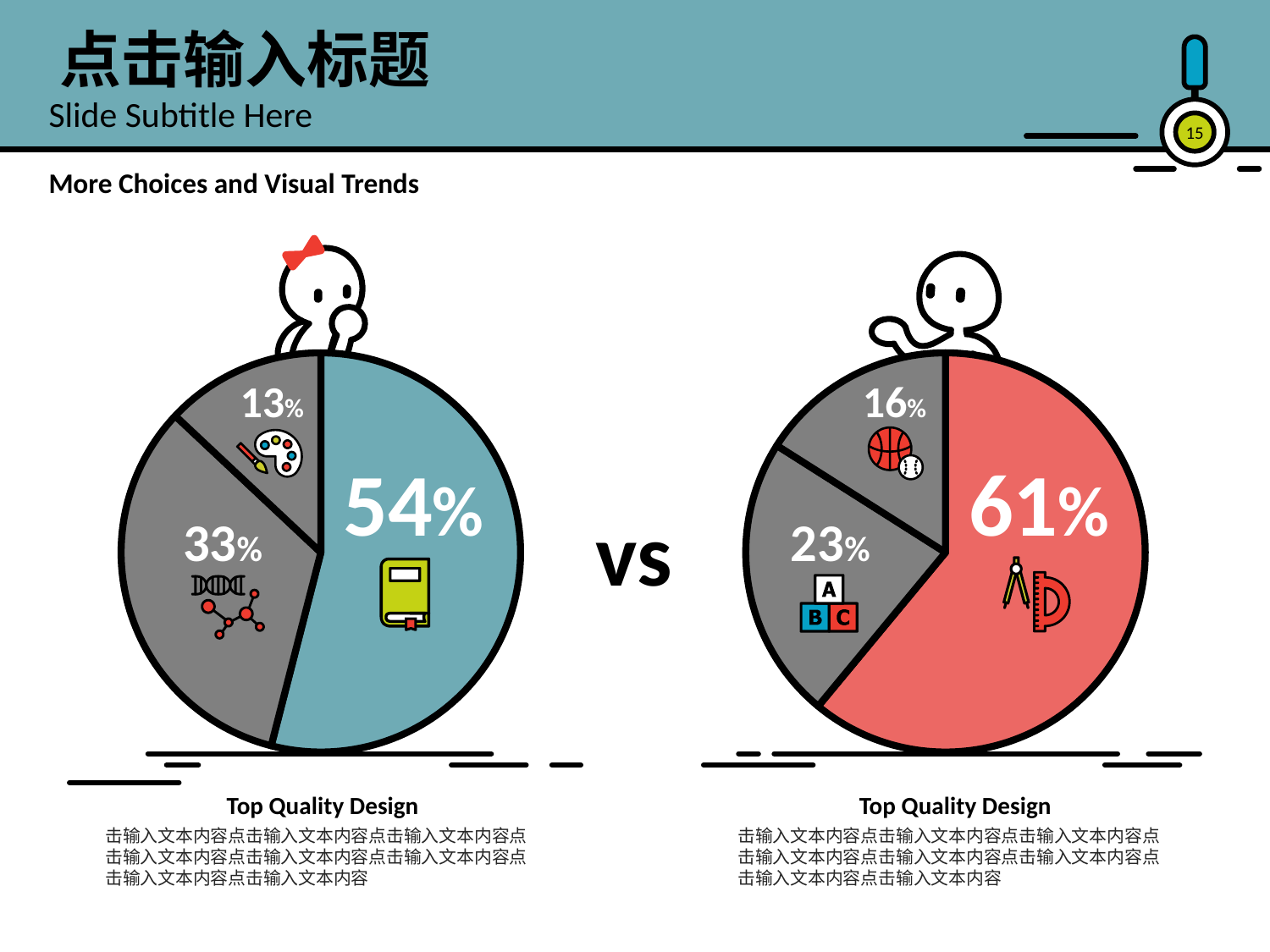

点击输入标题
Slide Subtitle Here
15
More Choices and Visual Trends

### Chart

| Category | 열1 |
|---|---|
| Value 1 | 54.0 |
| Value 2 | 33.0 |
| Value 3 | 13.0 |

### Chart

| Category | 판매 |
|---|---|
| 1분기 | 61.0 |
| 2분기 | 23.0 |
| 3분기 | 16.0 |
| 4분기 | None |
13%
16%

54%
61%
vs
33%
23%

Top Quality Design
击输入文本内容点击输入文本内容点击输入文本内容点击输入文本内容点击输入文本内容点击输入文本内容点击输入文本内容点击输入文本内容
Top Quality Design
击输入文本内容点击输入文本内容点击输入文本内容点击输入文本内容点击输入文本内容点击输入文本内容点击输入文本内容点击输入文本内容